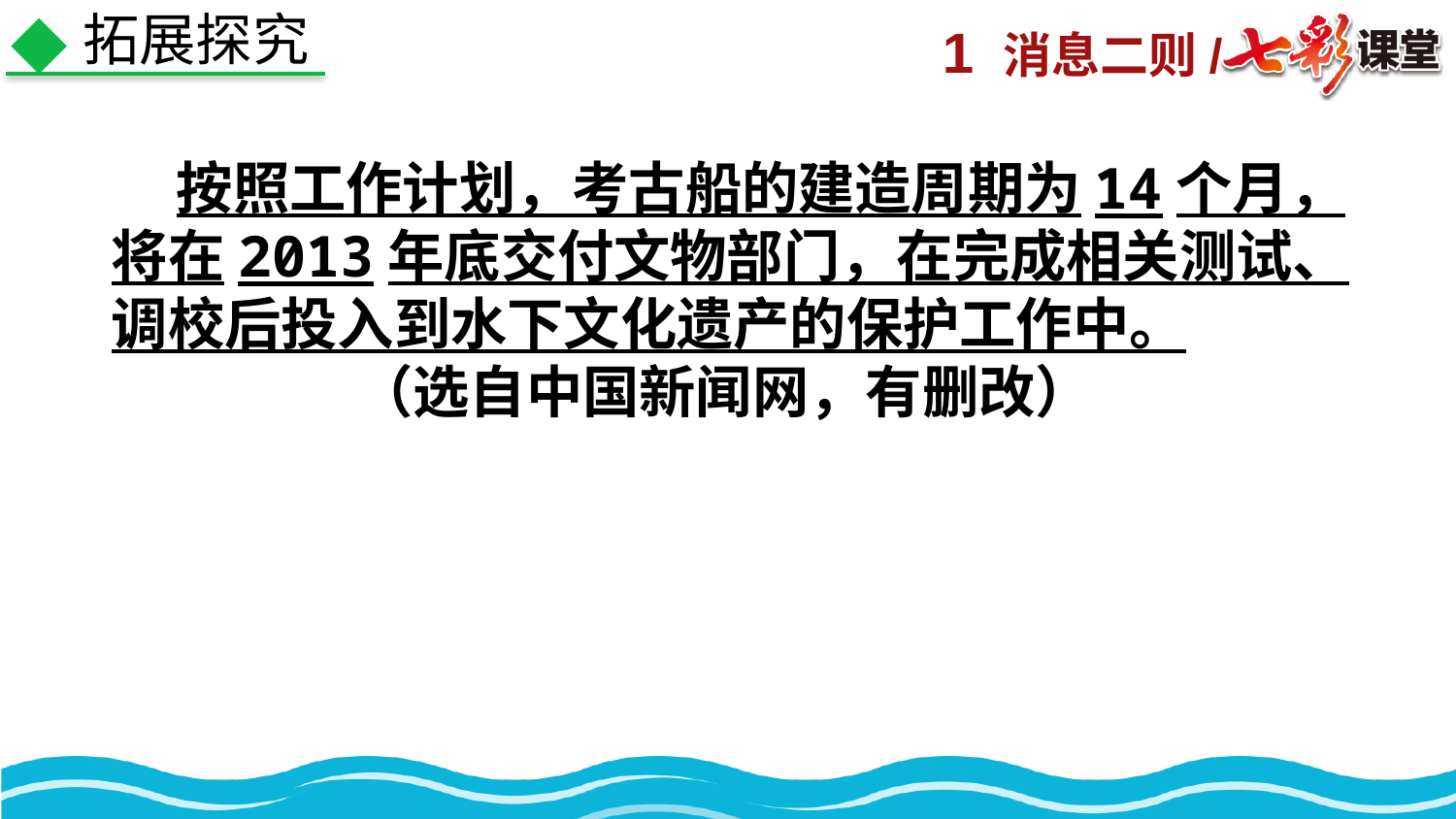

拓展探究

    按照工作计划，考古船的建造周期为14个月，将在2013年底交付文物部门，在完成相关测试、调校后投入到水下文化遗产的保护工作中。
                  （选自中国新闻网，有删改）